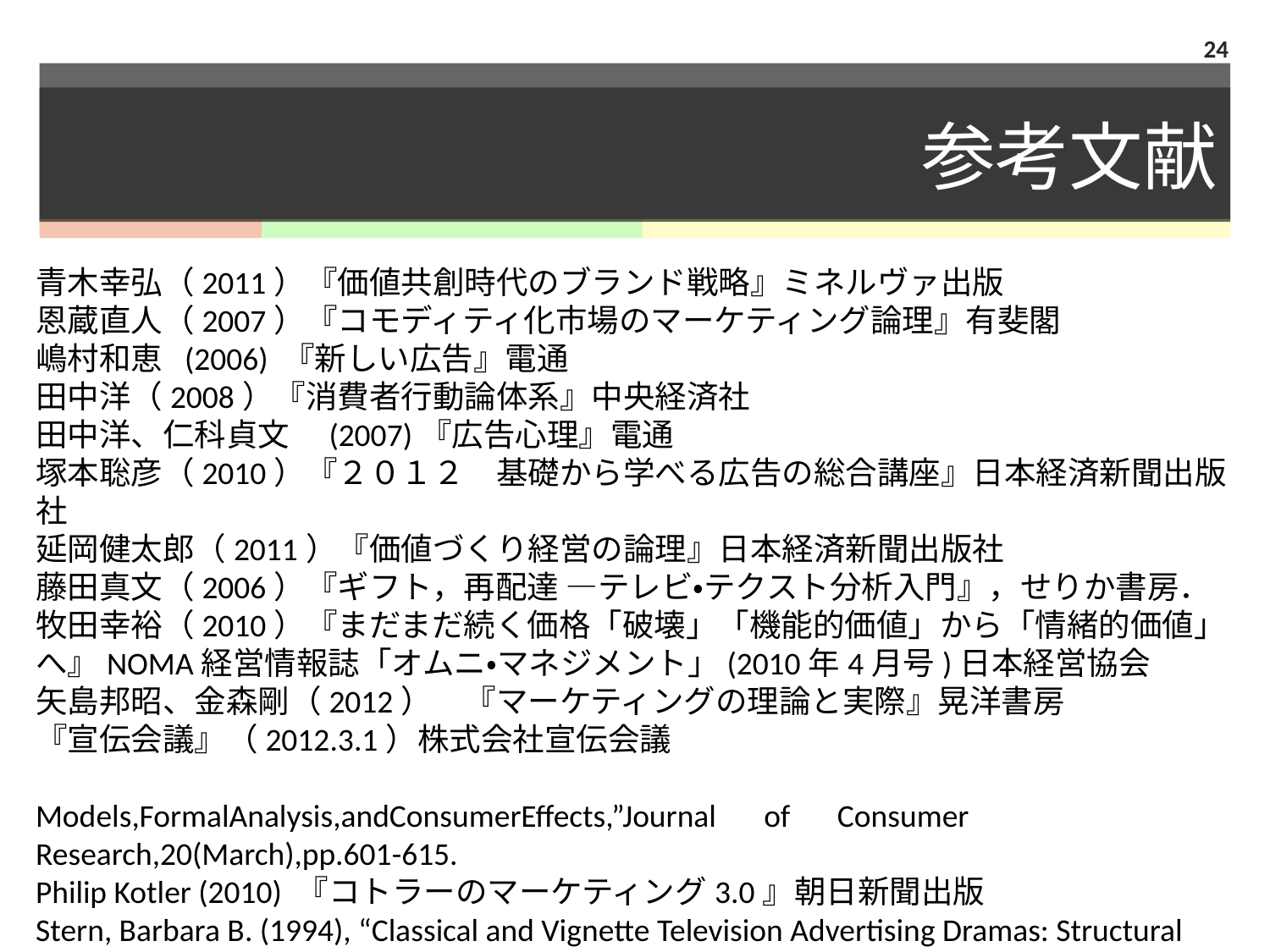

24
# 参考文献
青木幸弘（2011）『価値共創時代のブランド戦略』ミネルヴァ出版
恩蔵直人（2007）『コモディティ化市場のマーケティング論理』有斐閣
嶋村和恵  (2006) 『新しい広告』電通
田中洋（2008）『消費者行動論体系』中央経済社
田中洋、仁科貞文　(2007)『広告心理』電通
塚本聡彦（2010）『２０１２　基礎から学べる広告の総合講座』日本経済新聞出版社
延岡健太郎（2011）『価値づくり経営の論理』日本経済新聞出版社
藤田真文（2006）『ギフト，再配達 ―テレビ・テクスト分析入門』，せりか書房．
牧田幸裕（2010）『まだまだ続く価格「破壊」「機能的価値」から「情緒的価値」へ』NOMA経営情報誌「オムニ・マネジメント」(2010年4月号)日本経営協会
矢島邦昭、金森剛（2012）　『マーケティングの理論と実際』晃洋書房
『宣伝会議』（2012.3.1）株式会社宣伝会議

Models,FormalAnalysis,andConsumerEffects,”Journal　of　Consumer Research,20(March),pp.601-615.
Philip Kotler (2010) 『コトラーのマーケティング3.0』朝日新聞出版
Stern, Barbara B. (1994), “Classical and Vignette Television Advertising Dramas: Structural